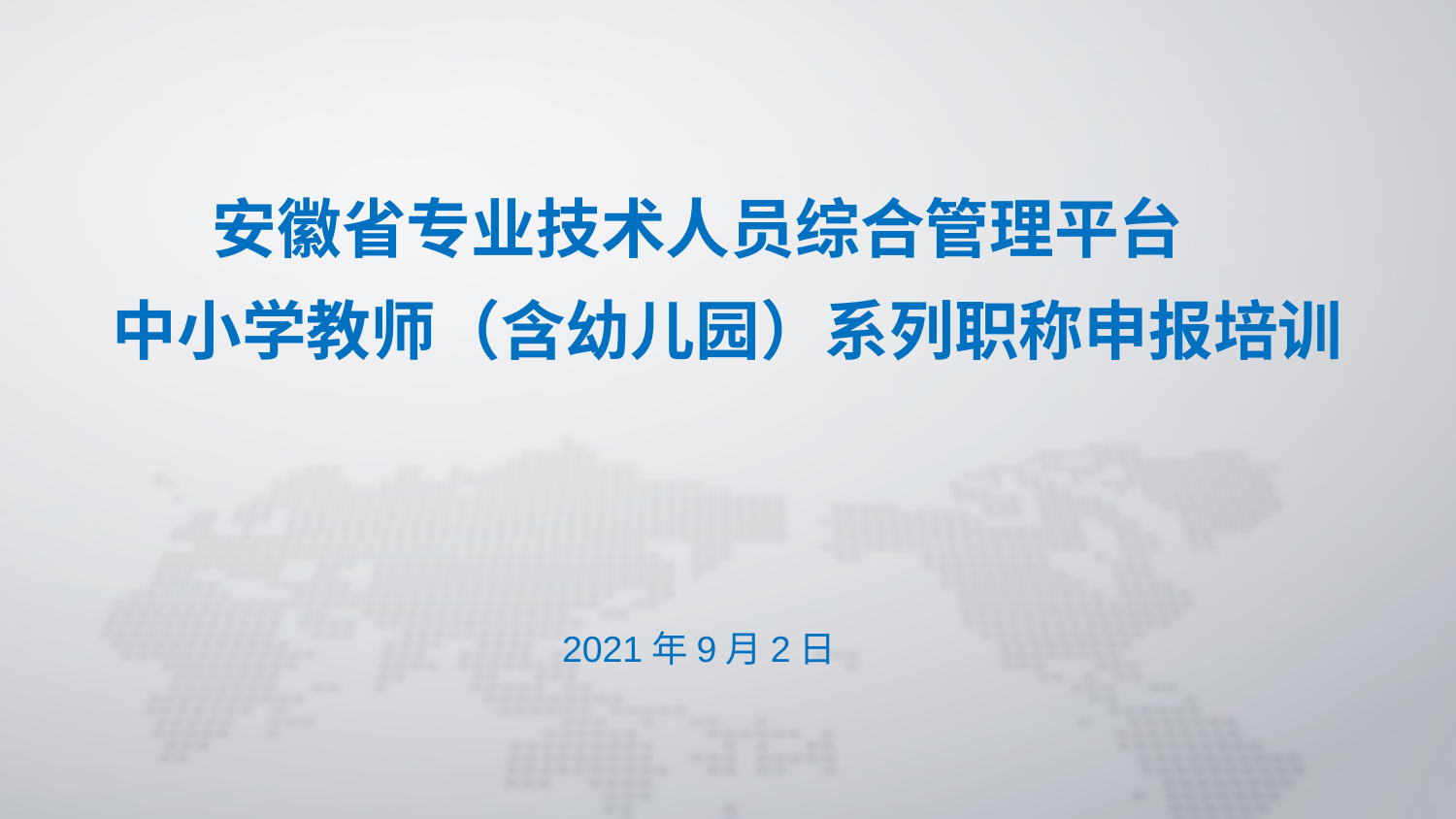

安徽省专业技术人员综合管理平台
中小学教师（含幼儿园）系列职称申报培训
             2021年9月2日